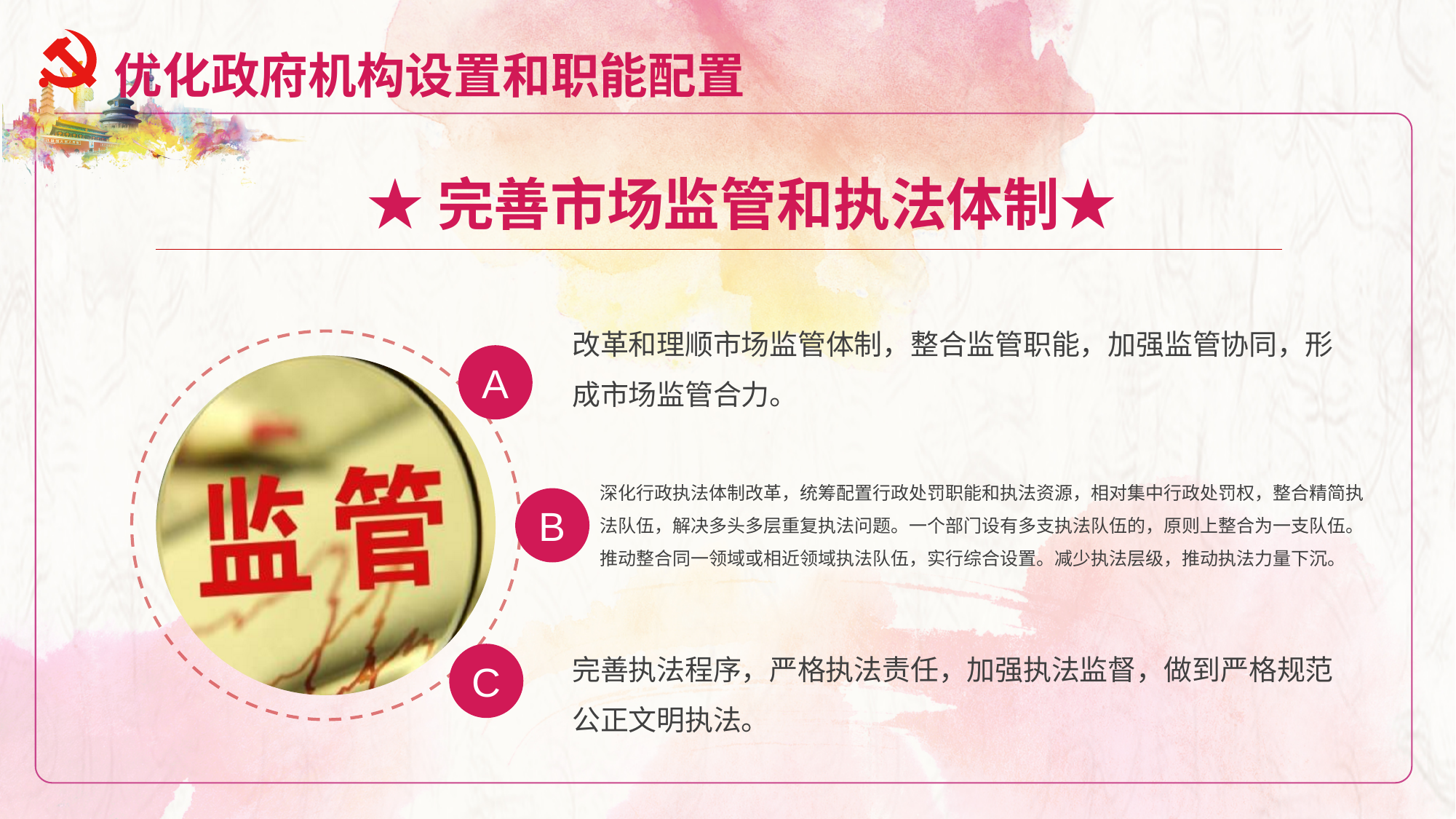

优化政府机构设置和职能配置
★完善市场监管和执法体制★
改革和理顺市场监管体制，整合监管职能，加强监管协同，形成市场监管合力。

A

深化行政执法体制改革，统筹配置行政处罚职能和执法资源，相对集中行政处罚权，整合精简执法队伍，解决多头多层重复执法问题。一个部门设有多支执法队伍的，原则上整合为一支队伍。推动整合同一领域或相近领域执法队伍，实行综合设置。减少执法层级，推动执法力量下沉。
B
完善执法程序，严格执法责任，加强执法监督，做到严格规范公正文明执法。
C